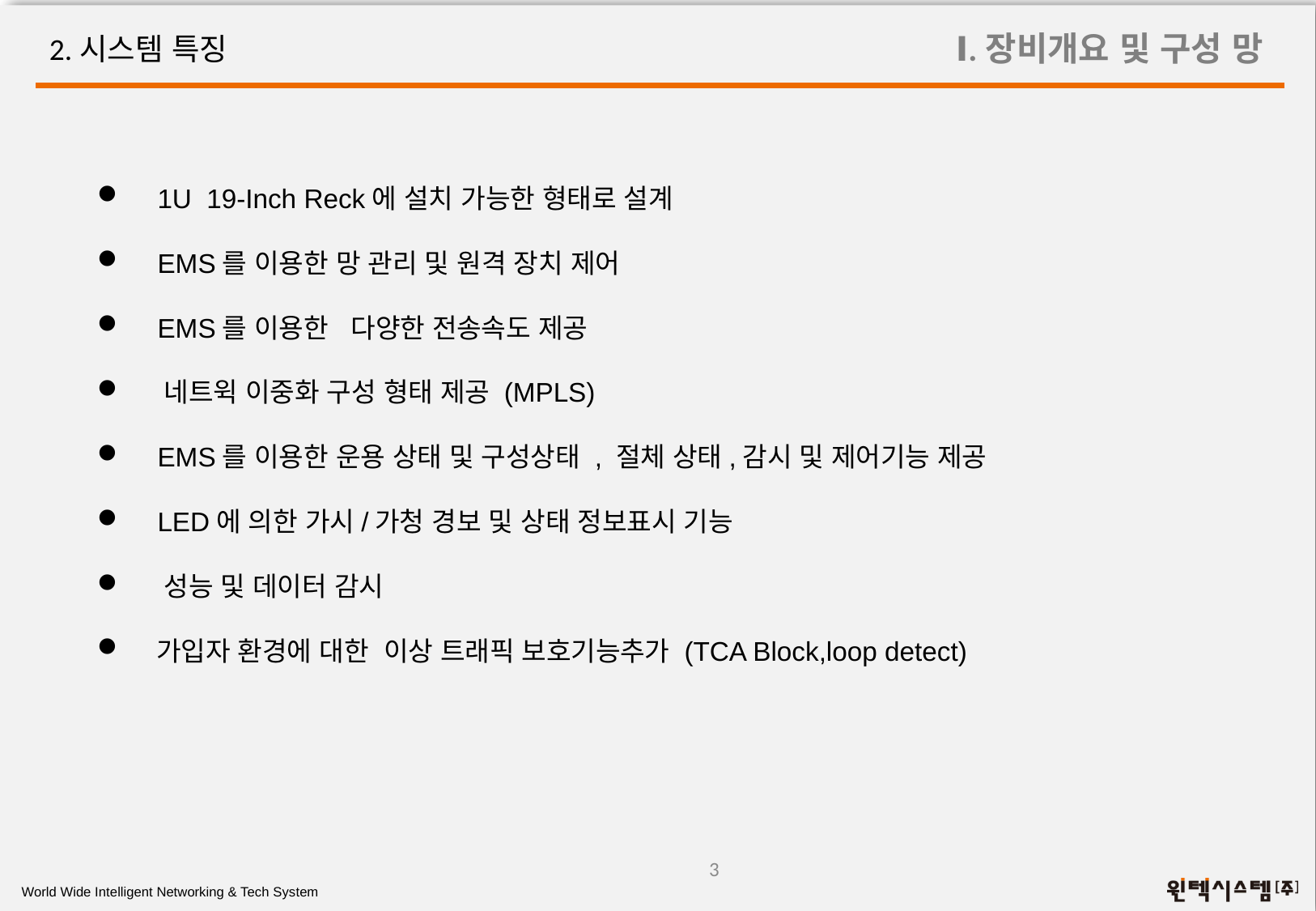

Ⅰ.장비개요 및 구성 망
2.시스템 특징
   1U  19-Inch Reck에 설치 가능한 형태로 설계

   EMS를 이용한 망 관리 및 원격 장치 제어

   EMS를 이용한   다양한 전송속도 제공

   네트윅 이중화 구성 형태 제공 (MPLS)

   EMS를 이용한 운용 상태 및 구성상태 , 절체 상태,감시 및 제어기능 제공

   LED에 의한 가시/가청 경보 및 상태 정보표시 기능

   성능 및 데이터 감시

  가입자 환경에 대한  이상 트래픽 보호기능추가 (TCA Block,loop detect)

3